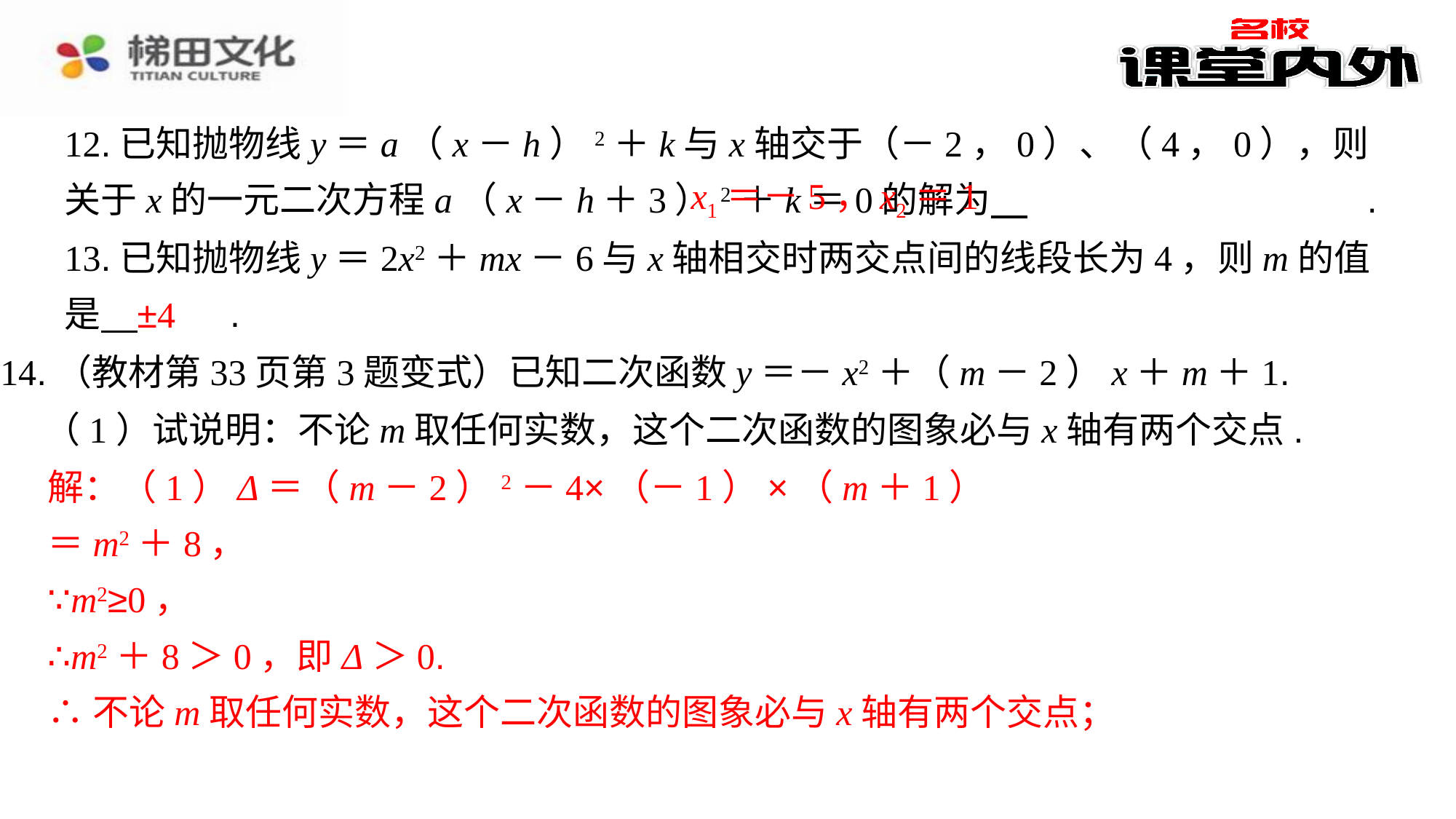

12.已知抛物线y＝a（x－h）2＋k与x轴交于（－2，0）、（4，0），则关于x的一元二次方程a（x－h＋3）2＋k＝0的解为 　x1＝－5，x2＝1　⁠.
x1＝－5，x2＝1
13.已知抛物线y＝2x2＋mx－6与x轴相交时两交点间的线段长为4，则m的值是 　±4　⁠.
±4
14.（教材第33页第3题变式）已知二次函数y＝－x2＋（m－2）x＋m＋1.
（1）试说明：不论m取任何实数，这个二次函数的图象必与x轴有两个交点.
解：（1）Δ＝（m－2）2－4×（－1）×（m＋1）
＝m2＋8，
∵m2≥0，
∴m2＋8＞0，即Δ＞0.
∴不论m取任何实数，这个二次函数的图象必与x轴有两个交点；